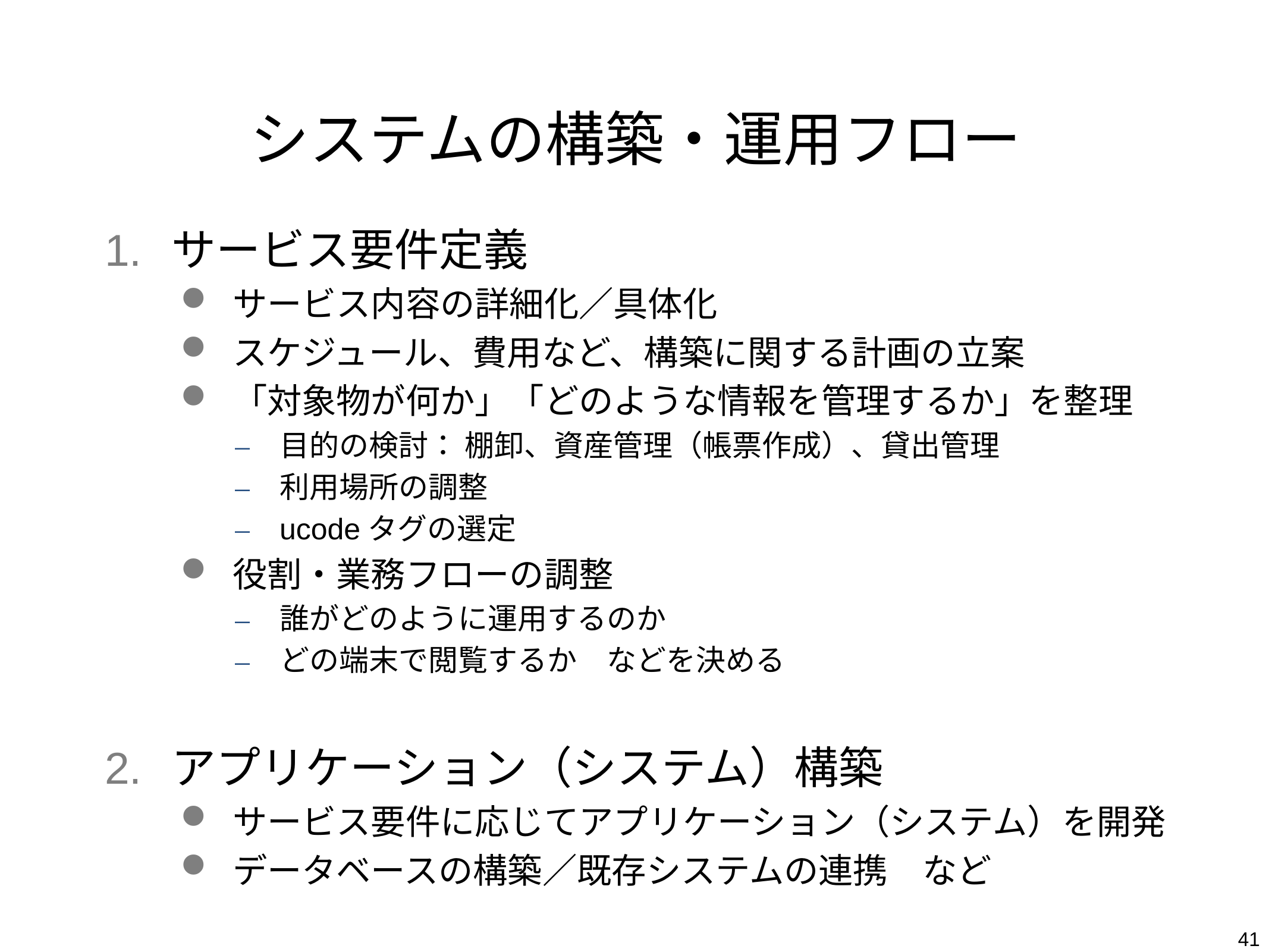

# システムの構築・運用フロー
サービス要件定義
サービス内容の詳細化／具体化
スケジュール、費用など、構築に関する計画の立案
「対象物が何か」「どのような情報を管理するか」を整理
目的の検討： 棚卸、資産管理（帳票作成）、貸出管理
利用場所の調整
ucodeタグの選定
役割・業務フローの調整
誰がどのように運用するのか
どの端末で閲覧するか　などを決める

アプリケーション（システム）構築
サービス要件に応じてアプリケーション（システム）を開発
データベースの構築／既存システムの連携　など
41